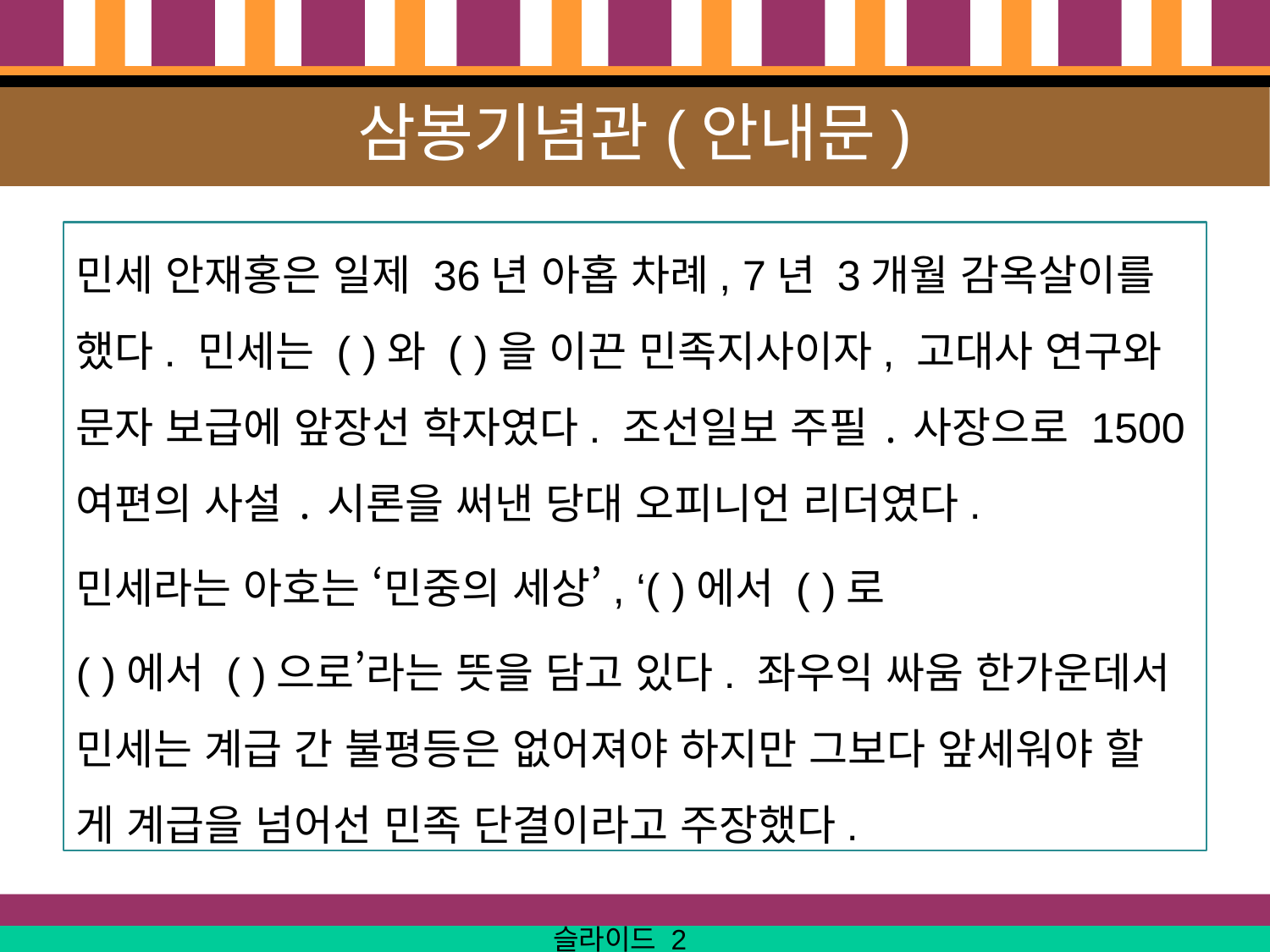

# 삼봉기념관(안내문)
민세 안재홍은 일제 36년 아홉 차례, 7년 3개월 감옥살이를 했다. 민세는 ( )와 ( )을 이끈 민족지사이자, 고대사 연구와 문자 보급에 앞장선 학자였다. 조선일보 주필 ․ 사장으로 1500여편의 사설 ․ 시론을 써낸 당대 오피니언 리더였다.
민세라는 아호는 ‘민중의 세상’, ‘( )에서 ( )로
( )에서 ( )으로’라는 뜻을 담고 있다. 좌우익 싸움 한가운데서 민세는 계급 간 불평등은 없어져야 하지만 그보다 앞세워야 할 게 계급을 넘어선 민족 단결이라고 주장했다.
슬라이드 2